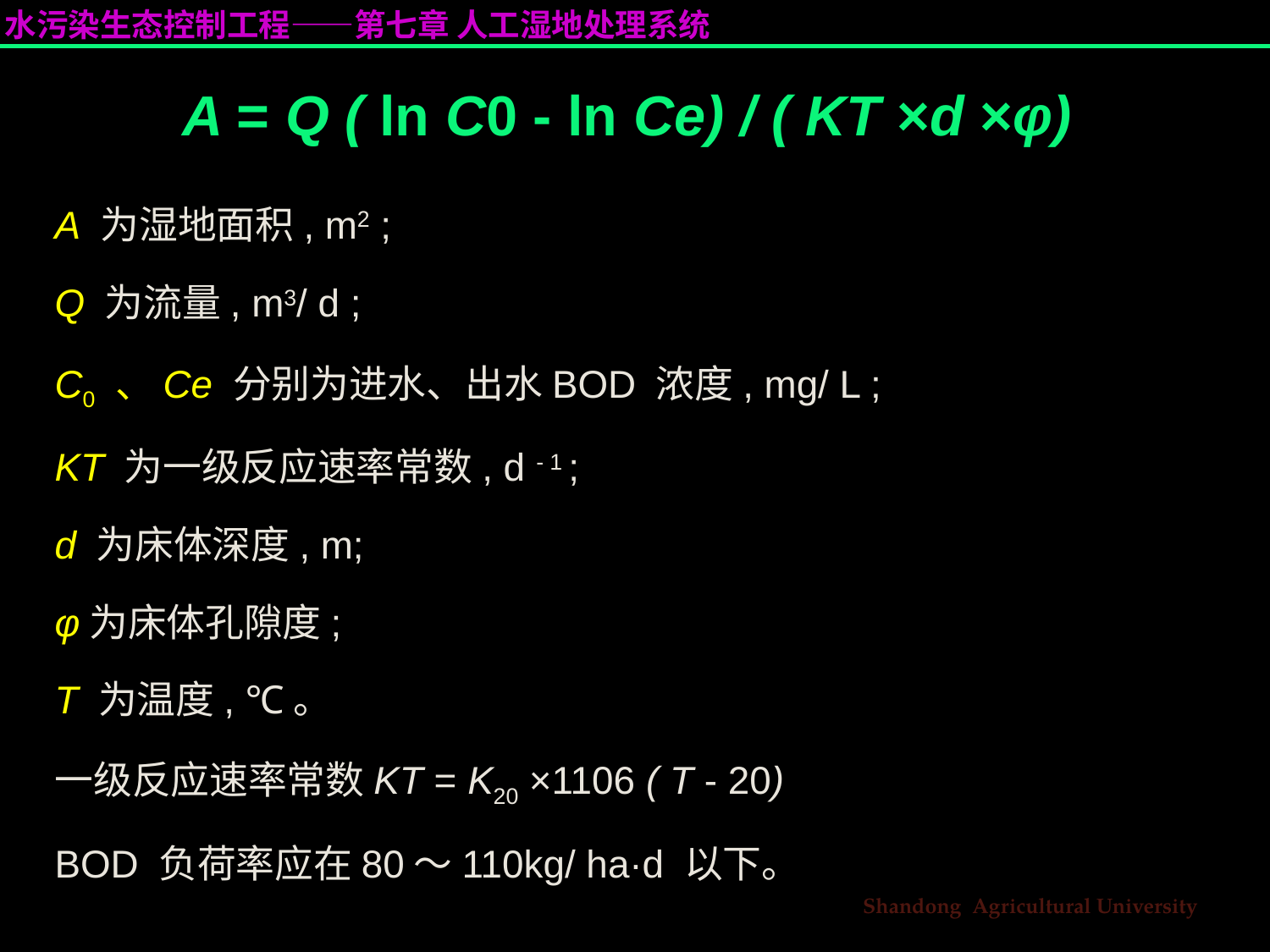

A = Q ( ln C0 - ln Ce) / ( KT ×d ×φ)

A 为湿地面积, m2 ;
Q 为流量, m3/ d ;
C0 、Ce 分别为进水、出水BOD 浓度, mg/ L ;
KT 为一级反应速率常数, d - 1 ;
d 为床体深度, m;
φ为床体孔隙度;
T 为温度, ℃。
一级反应速率常数KT = K20 ×1106 ( T - 20)
BOD 负荷率应在80～110kg/ ha·d 以下。